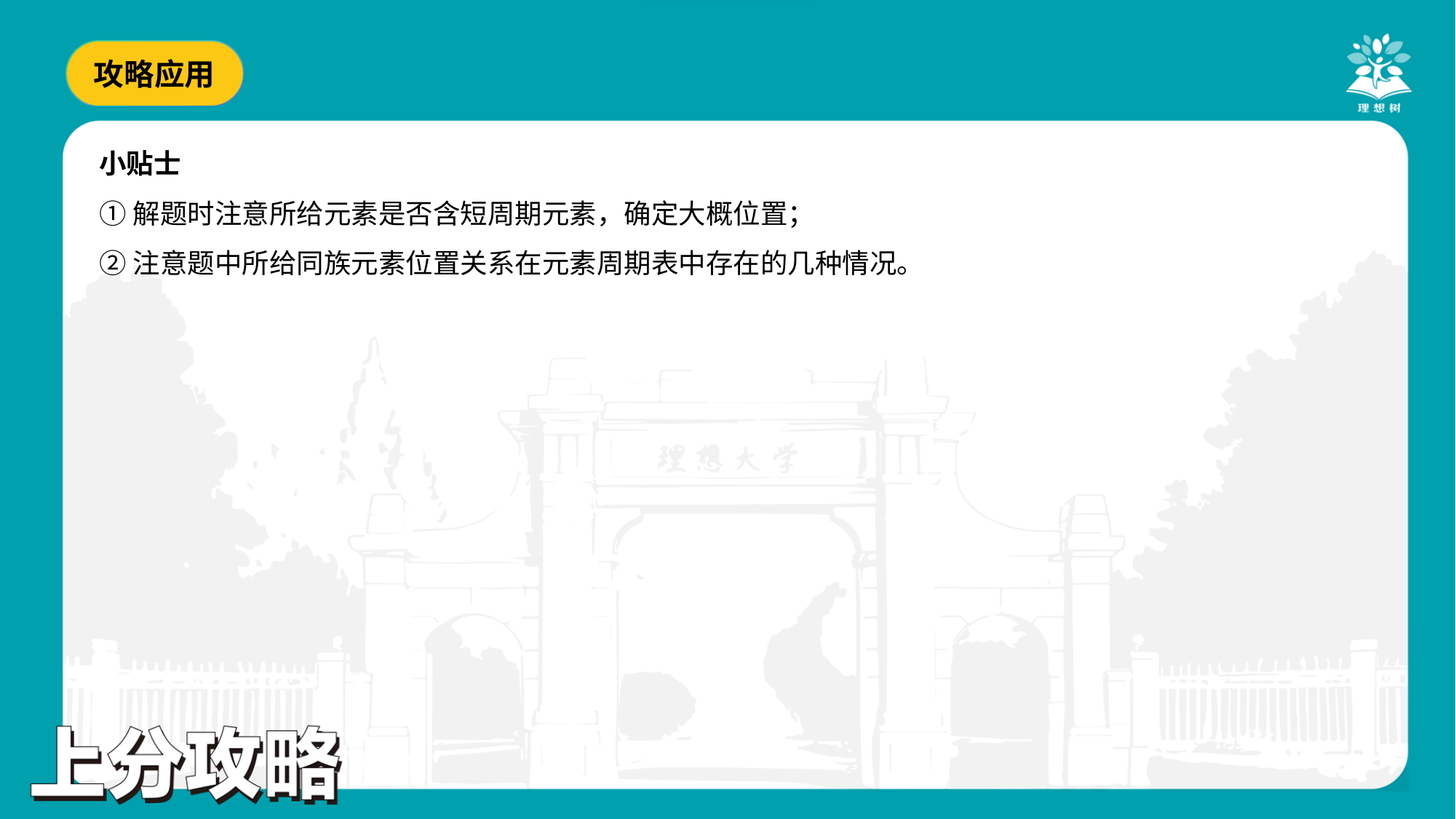

小贴士
①解题时注意所给元素是否含短周期元素，确定大概位置；
②注意题中所给同族元素位置关系在元素周期表中存在的几种情况。